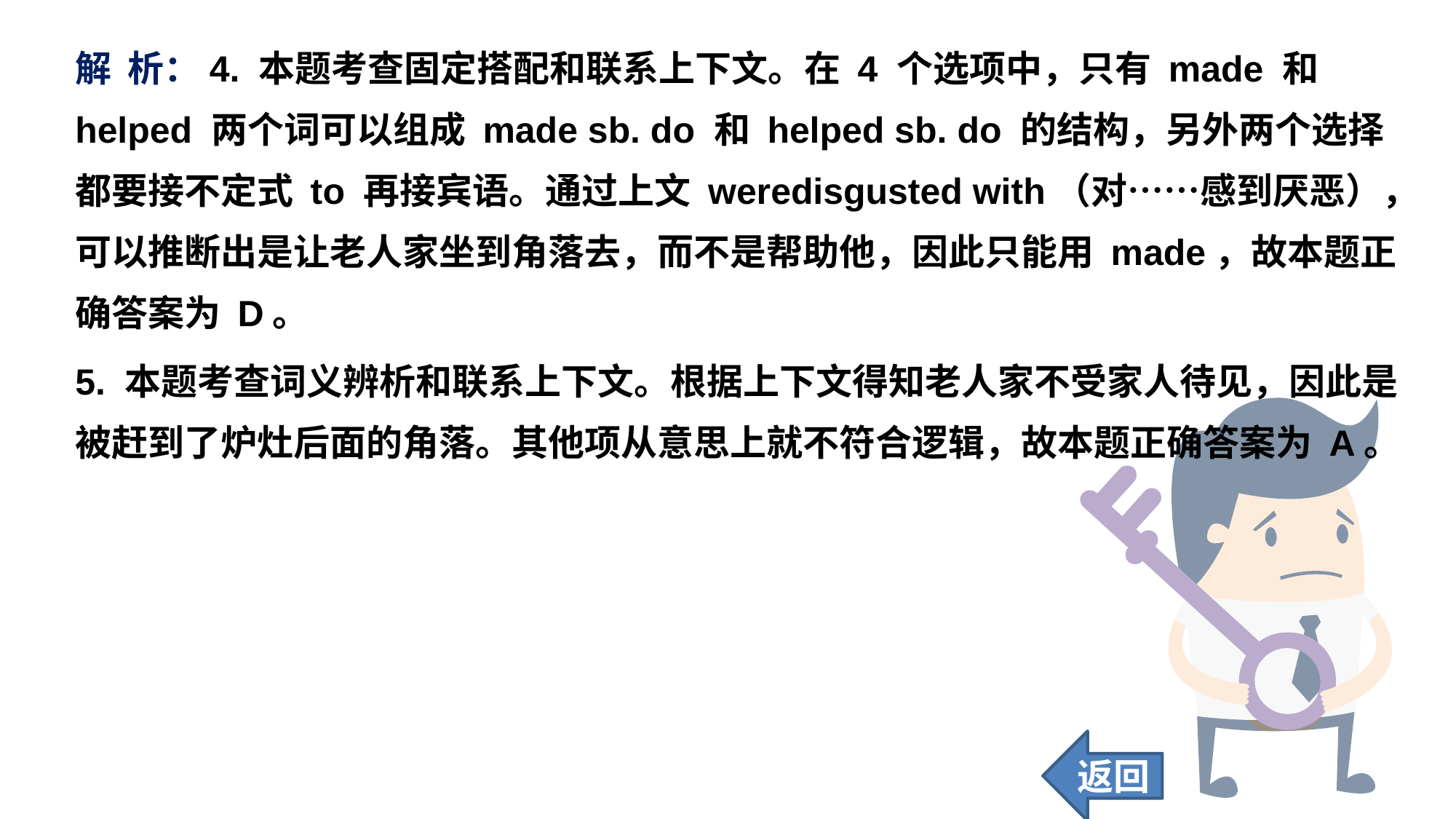

解  析：4. 本题考查固定搭配和联系上下文。在 4 个选项中，只有 made 和 helped 两个词可以组成 made sb. do 和 helped sb. do 的结构，另外两个选择都要接不定式 to 再接宾语。通过上文 weredisgusted with（对……感到厌恶），可以推断出是让老人家坐到角落去，而不是帮助他，因此只能用 made，故本题正确答案为 D。
5. 本题考查词义辨析和联系上下文。根据上下文得知老人家不受家人待见，因此是被赶到了炉灶后面的角落。其他项从意思上就不符合逻辑，故本题正确答案为 A。

返回
33